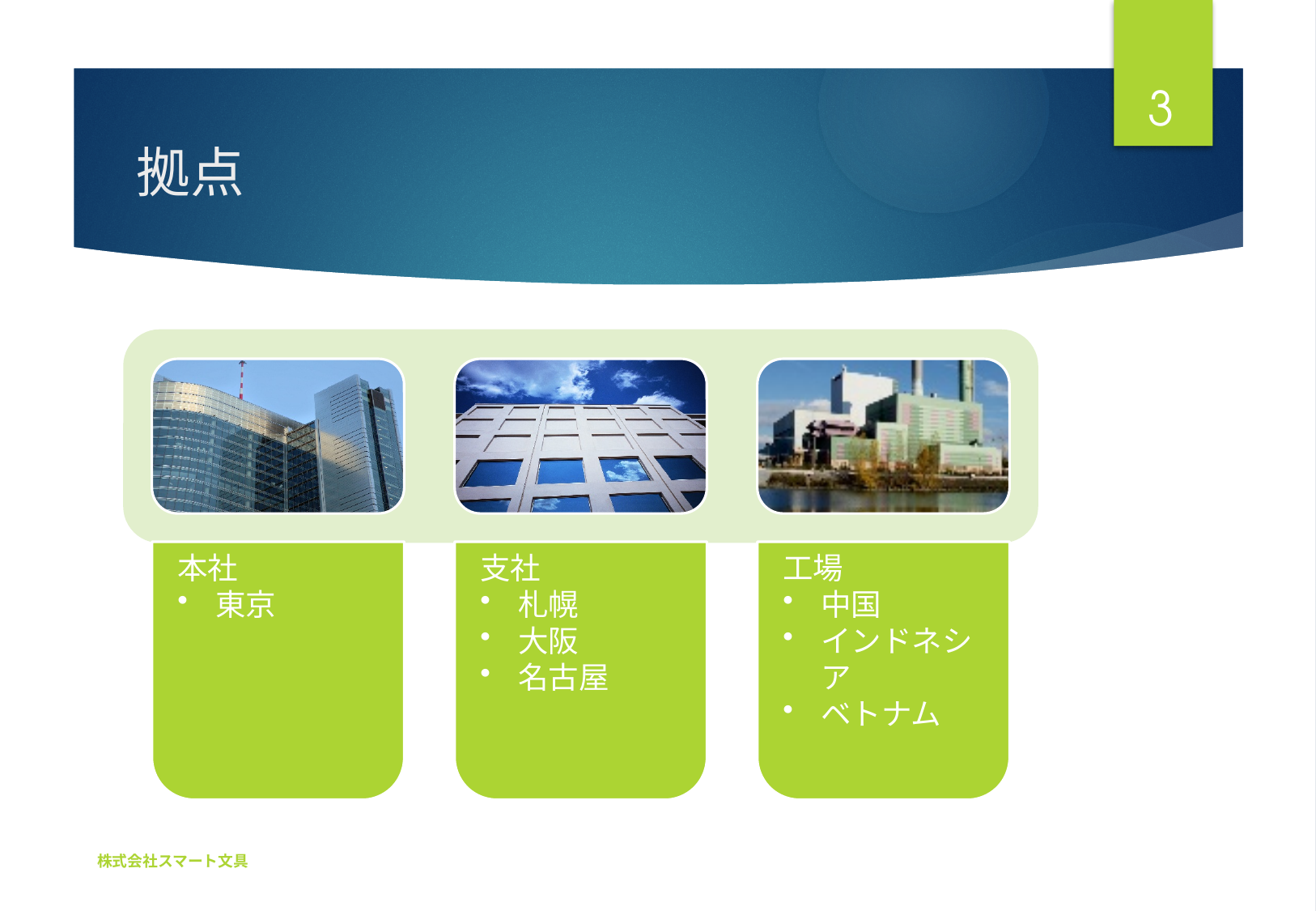

3
# 拠点
本社
支社
工場
東京
大阪
名古屋
札幌
中国
インドネシア
ベトナム
株式会社スマート文具